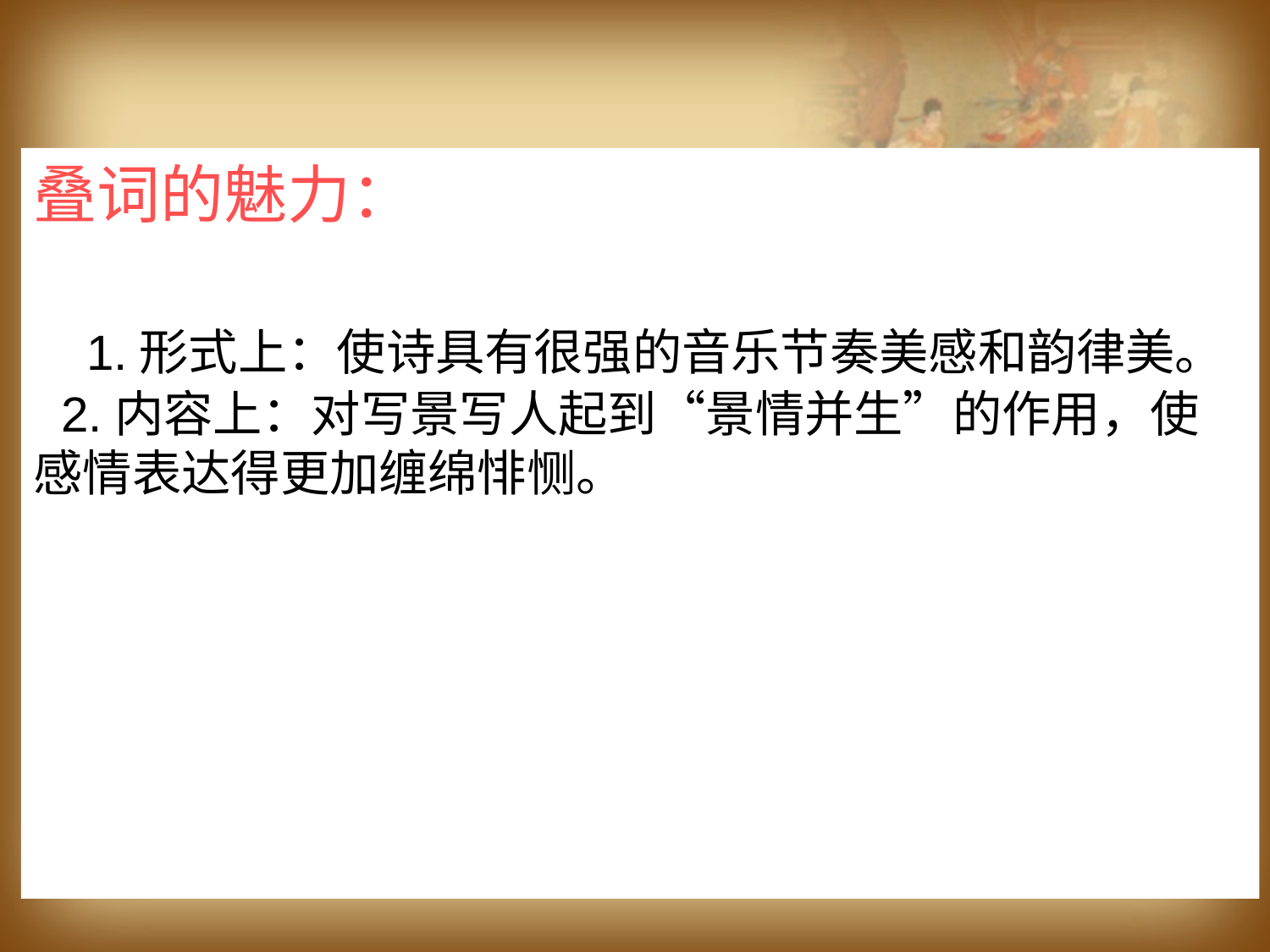

叠词的魅力：

   1.形式上：使诗具有很强的音乐节奏美感和韵律美。
  2.内容上：对写景写人起到“景情并生”的作用，使感情表达得更加缠绵悱恻。